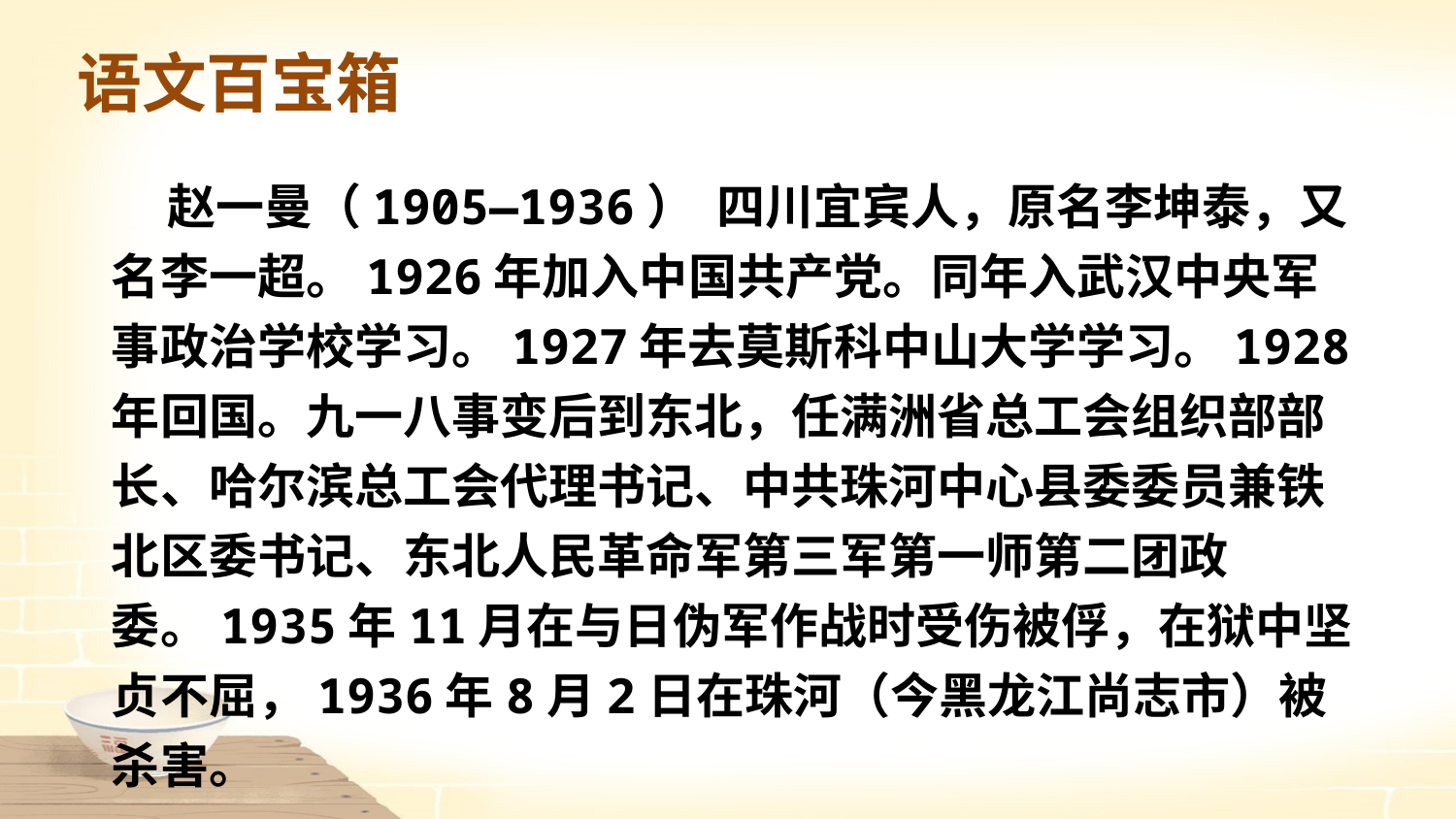

语文百宝箱
    赵一曼（1905—1936）  四川宜宾人，原名李坤泰，又名李一超。1926年加入中国共产党。同年入武汉中央军事政治学校学习。1927年去莫斯科中山大学学习。1928年回国。九一八事变后到东北，任满洲省总工会组织部部长、哈尔滨总工会代理书记、中共珠河中心县委委员兼铁北区委书记、东北人民革命军第三军第一师第二团政委。1935年11月在与日伪军作战时受伤被俘，在狱中坚贞不屈，1936年8月2日在珠河（今黑龙江尚志市）被杀害。